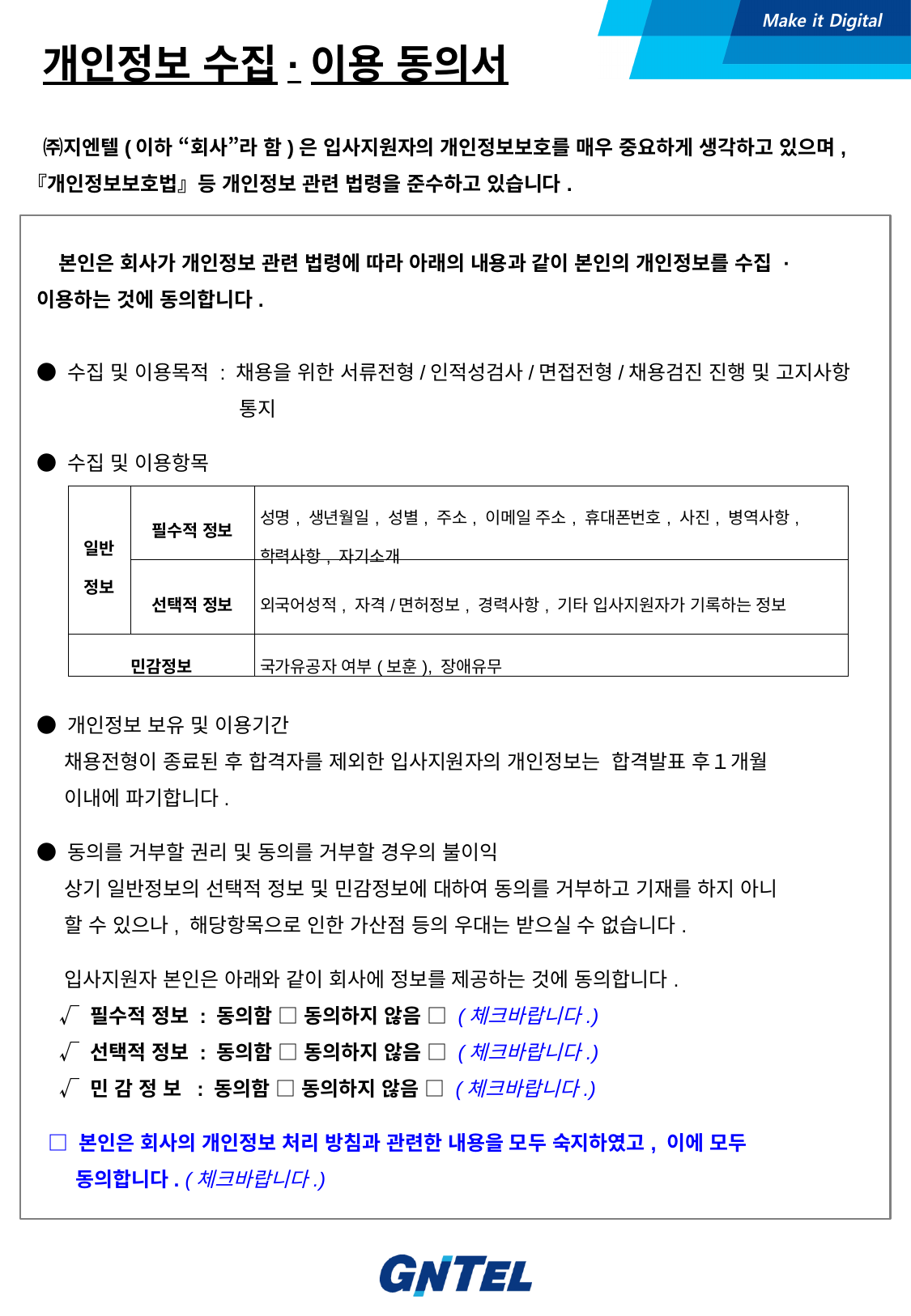

개인정보 수집·이용 동의서
  ㈜지엔텔(이하 “회사”라 함)은 입사지원자의 개인정보보호를 매우 중요하게 생각하고 있으며, 『개인정보보호법』등 개인정보 관련 법령을 준수하고 있습니다.

   본인은 회사가 개인정보 관련 법령에 따라 아래의 내용과 같이 본인의 개인정보를 수집 · 이용하는 것에 동의합니다.

● 수집 및 이용목적 : 채용을 위한 서류전형/인적성검사/면접전형/채용검진 진행 및 고지사항 통지

● 수집 및 이용항목
| 일반 정보 | 필수적 정보 | 성명, 생년월일, 성별, 주소, 이메일 주소, 휴대폰번호, 사진, 병역사항, 학력사항, 자기소개 |
| --- | --- | --- |
|  | 선택적 정보 | 외국어성적, 자격/면허정보, 경력사항, 기타 입사지원자가 기록하는 정보 |
| 민감정보 |  | 국가유공자 여부(보훈), 장애유무 |
● 개인정보 보유 및 이용기간
    채용전형이 종료된 후 합격자를 제외한 입사지원자의 개인정보는  합격발표 후１개월
    이내에 파기합니다.

● 동의를 거부할 권리 및 동의를 거부할 경우의 불이익
    상기 일반정보의 선택적 정보 및 민감정보에 대하여 동의를 거부하고 기재를 하지 아니
    할 수 있으나, 해당항목으로 인한 가산점 등의 우대는 받으실 수 없습니다.

    입사지원자 본인은 아래와 같이 회사에 정보를 제공하는 것에 동의합니다.
    √ 필수적 정보 : 동의함 □ 동의하지 않음 □ (체크바랍니다.)
    √ 선택적 정보 : 동의함 □ 동의하지 않음 □ (체크바랍니다.)
    √ 민 감 정 보  : 동의함 □ 동의하지 않음 □ (체크바랍니다.)

  □ 본인은 회사의 개인정보 처리 방침과 관련한 내용을 모두 숙지하였고, 이에 모두
      동의합니다. (체크바랍니다.)